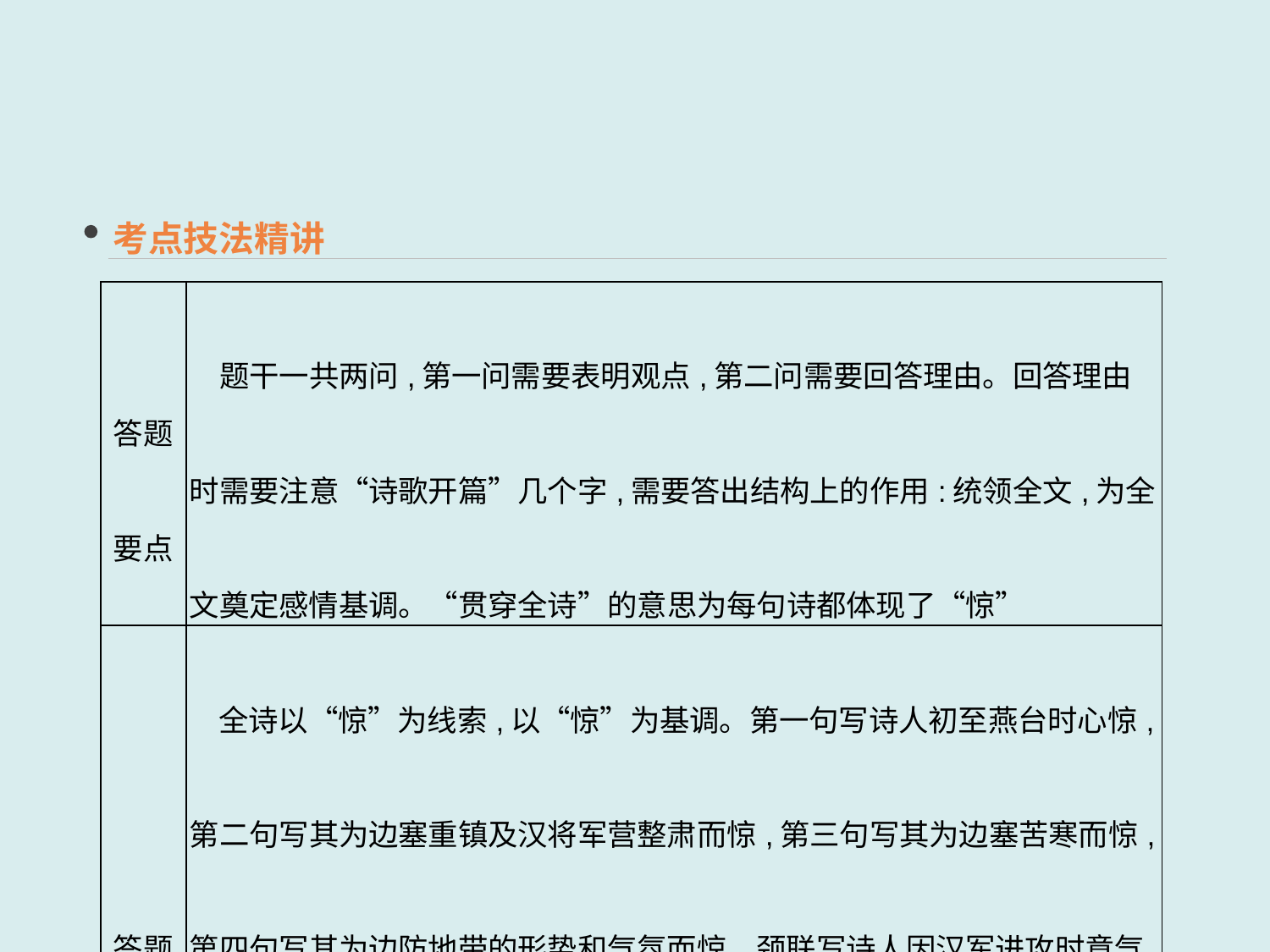

考点技法精讲

| 答题要点 | 题干一共两问,第一问需要表明观点,第二问需要回答理由。回答理由时需要注意“诗歌开篇”几个字,需要答出结构上的作用:统领全文,为全文奠定感情基调。“贯穿全诗”的意思为每句诗都体现了“惊” |
| --- | --- |
| 答题步骤 | 全诗以“惊”为线索,以“惊”为基调。第一句写诗人初至燕台时心惊,第二句写其为边塞重镇及汉将军营整肃而惊,第三句写其为边塞苦寒而惊,第四句写其为边防地带的形势和气氛而惊。颈联写诗人因汉军进攻时意气昂扬,汉军守备时岿然不动而惊。最后两句写诗人因为“惊”而雄心勃发,意欲立功边疆,以酬平生之志。(步骤2)全诗以“惊”展现了诗人心灵的震撼。(步骤3) |